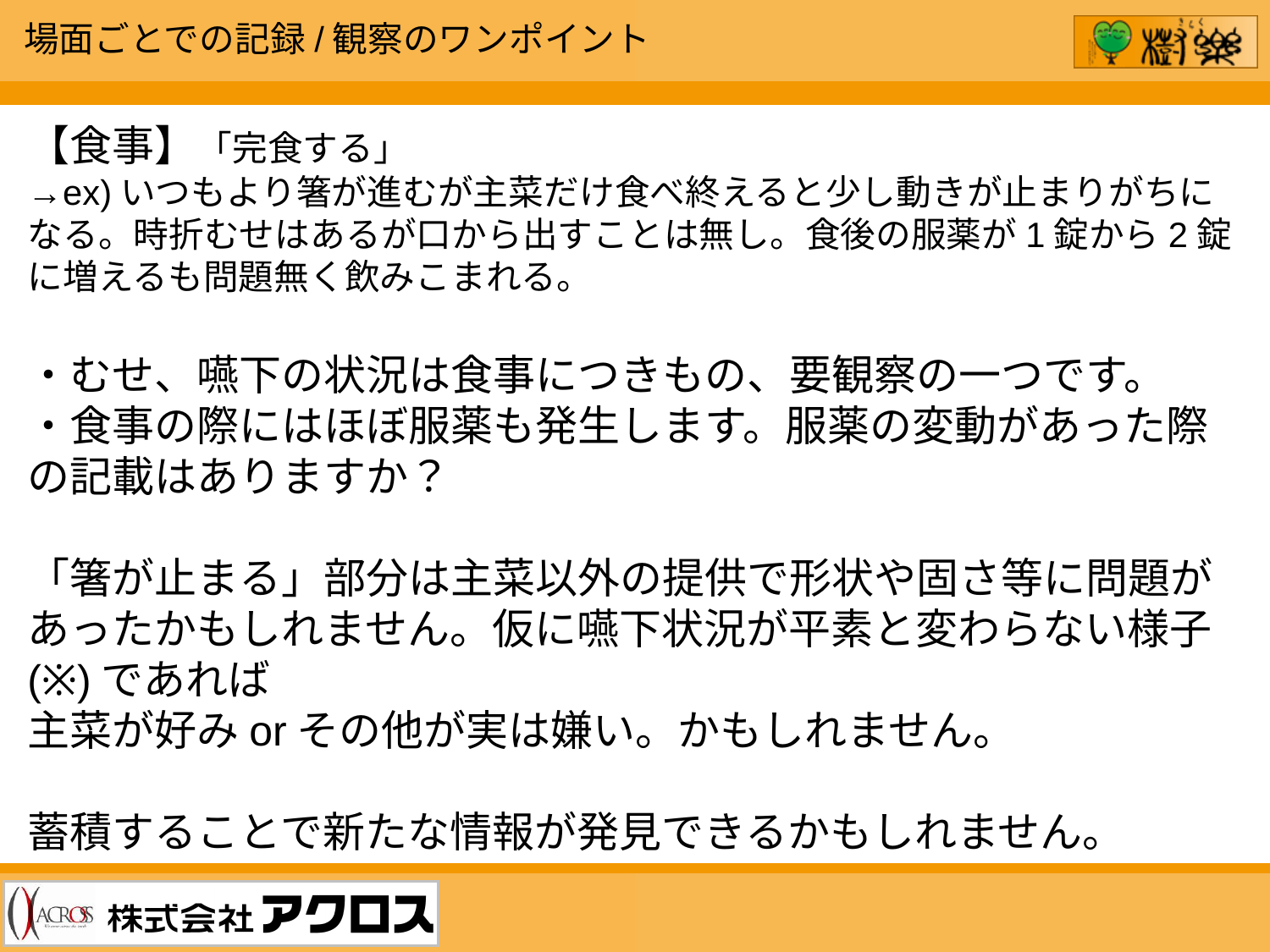

場面ごとでの記録/観察のワンポイント
【食事】「完食する」
→ex)いつもより箸が進むが主菜だけ食べ終えると少し動きが止まりがちになる。時折むせはあるが口から出すことは無し。食後の服薬が1錠から2錠に増えるも問題無く飲みこまれる。

・むせ、嚥下の状況は食事につきもの、要観察の一つです。
・食事の際にはほぼ服薬も発生します。服薬の変動があった際の記載はありますか？

「箸が止まる」部分は主菜以外の提供で形状や固さ等に問題があったかもしれません。仮に嚥下状況が平素と変わらない様子(※)であれば
主菜が好みorその他が実は嫌い。かもしれません。

蓄積することで新たな情報が発見できるかもしれません。